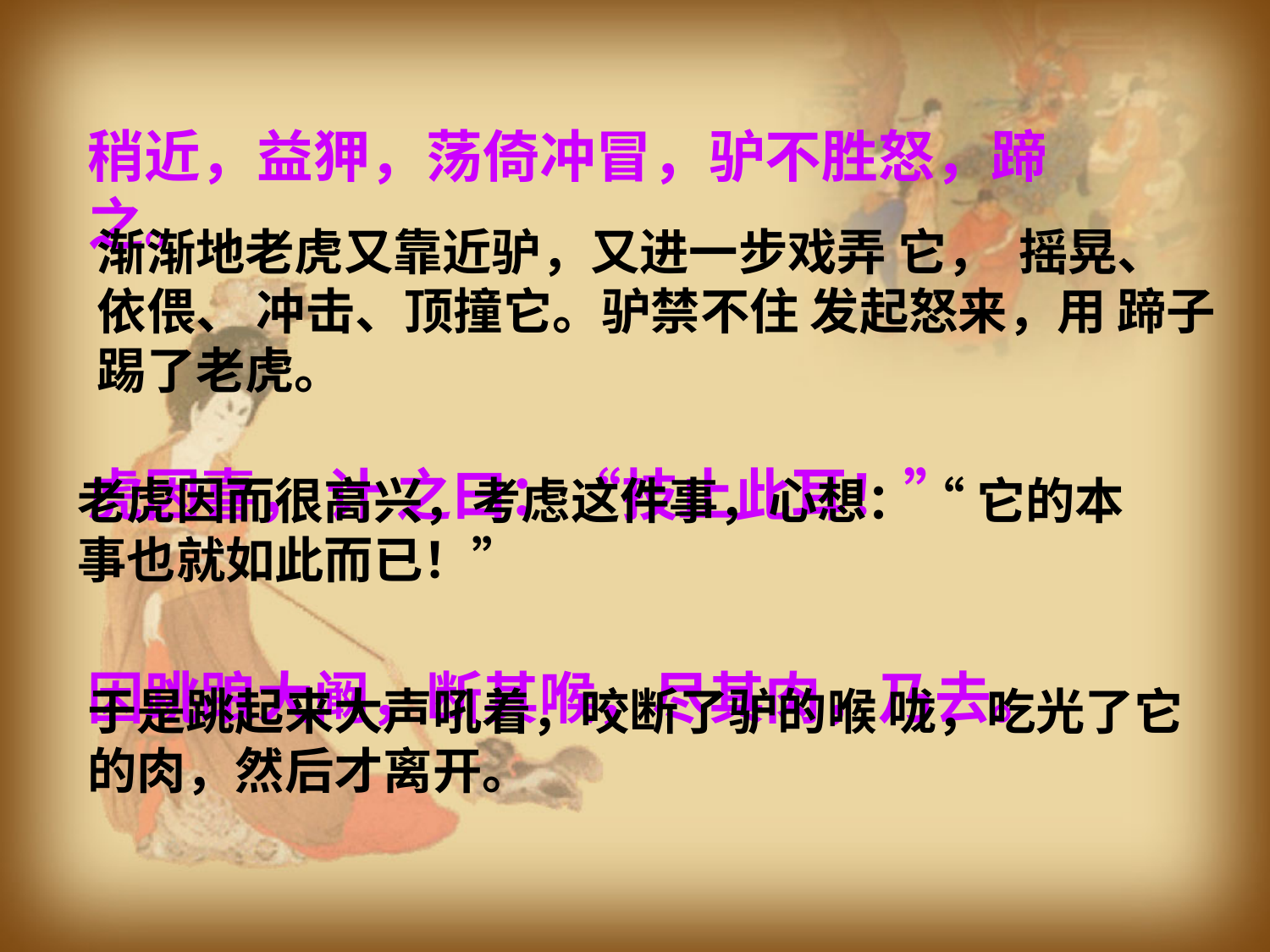

稍近，益狎，荡倚冲冒，驴不胜怒，蹄之。

虎因喜， 计 之曰：“技止此耳！”

因跳踉大阚，断其喉，尽其肉，乃去。
渐渐地老虎又靠近驴，又进一步戏弄 它，  摇晃、 依偎、 冲击、顶撞它。驴禁不住 发起怒来，用 蹄子踢了老虎。
老虎因而很高兴，考虑这件事，心想：“ 它的本事也就如此而已！”
于是跳起来大声吼着，咬断了驴的喉 咙，吃光了它的肉，然后才离开。